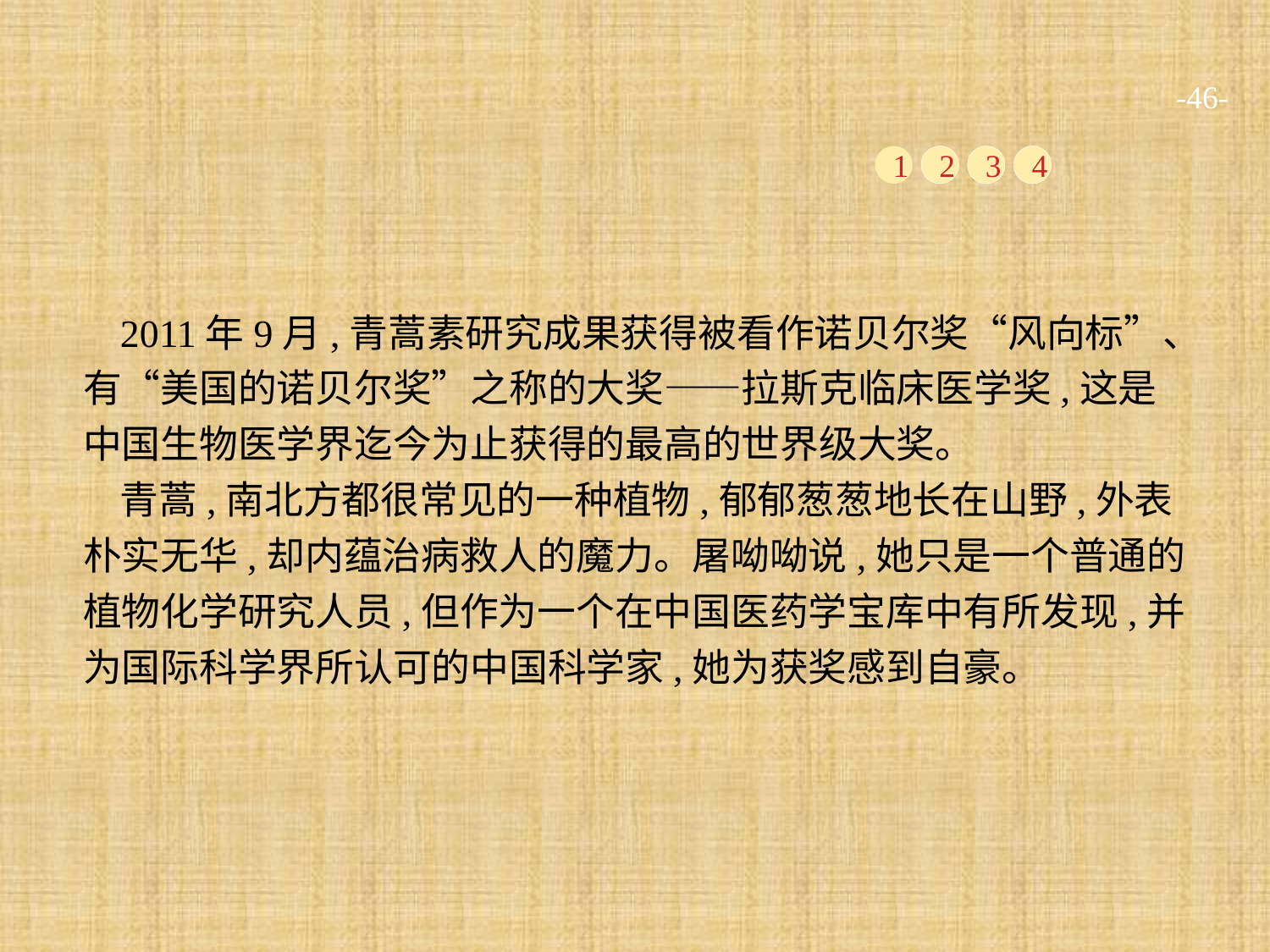

-46-
1
2
3
4
2011年9月,青蒿素研究成果获得被看作诺贝尔奖“风向标”、有“美国的诺贝尔奖”之称的大奖——拉斯克临床医学奖,这是中国生物医学界迄今为止获得的最高的世界级大奖。
青蒿,南北方都很常见的一种植物,郁郁葱葱地长在山野,外表朴实无华,却内蕴治病救人的魔力。屠呦呦说,她只是一个普通的植物化学研究人员,但作为一个在中国医药学宝库中有所发现,并为国际科学界所认可的中国科学家,她为获奖感到自豪。